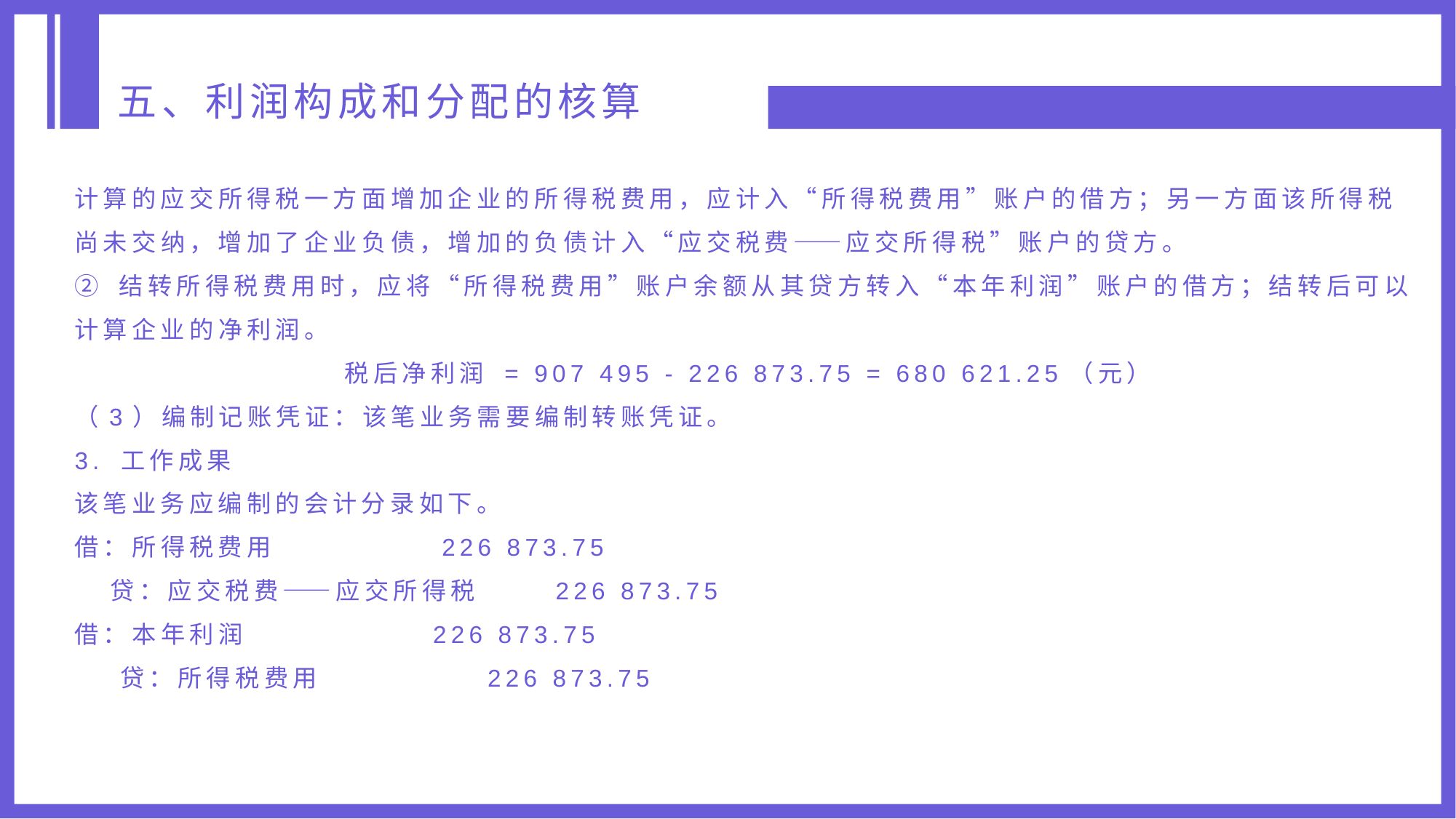

五、利润构成和分配的核算
计算的应交所得税一方面增加企业的所得税费用，应计入“所得税费用”账户的借方；另一方面该所得税尚未交纳，增加了企业负债，增加的负债计入“应交税费——应交所得税”账户的贷方。
② 结转所得税费用时，应将“所得税费用”账户余额从其贷方转入“本年利润”账户的借方；结转后可以计算企业的净利润。
税后净利润 = 907 495 - 226 873.75 = 680 621.25（元）
（3）编制记账凭证：该笔业务需要编制转账凭证。
3. 工作成果
该笔业务应编制的会计分录如下。
借：所得税费用                226 873.75
   贷：应交税费——应交所得税       226 873.75
借：本年利润                  226 873.75
    贷：所得税费用                226 873.75